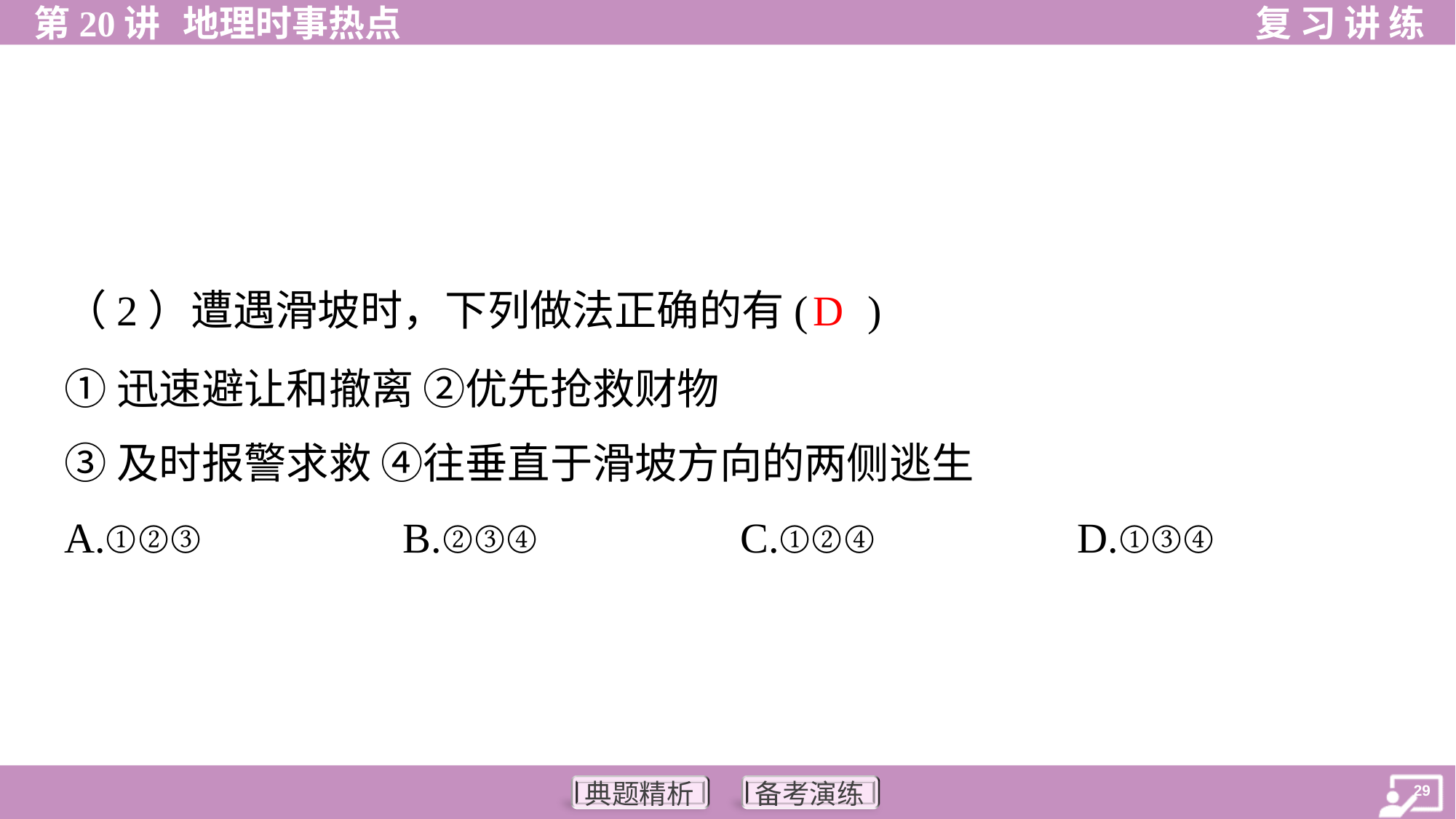

D
（2）遭遇滑坡时，下列做法正确的有(     )
①迅速避让和撤离 ②优先抢救财物
③及时报警求救 ④往垂直于滑坡方向的两侧逃生
A.①②③	B.②③④	C.①②④	D.①③④